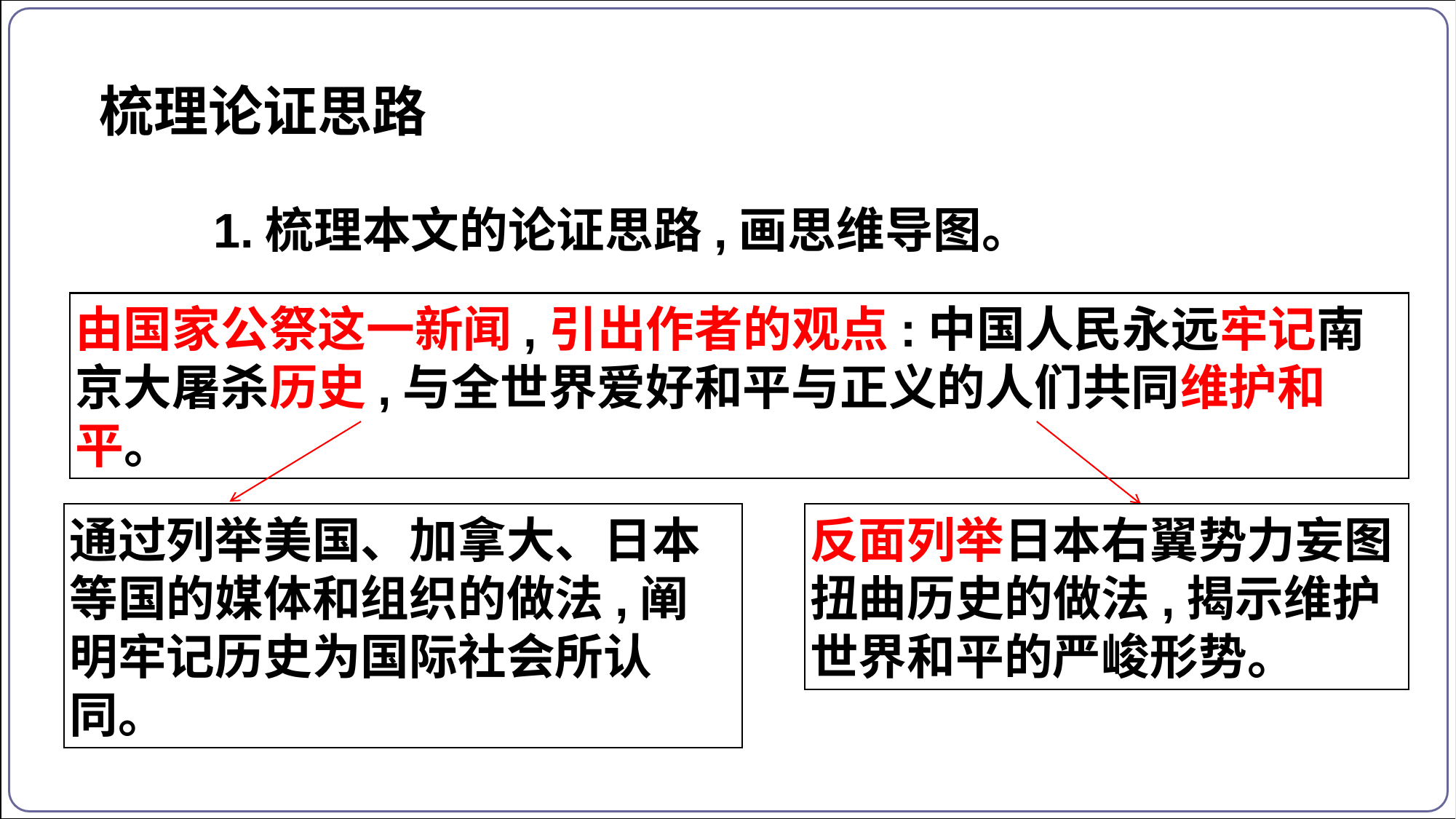

梳理论证思路
1.梳理本文的论证思路,画思维导图。
由国家公祭这一新闻,引出作者的观点:中国人民永远牢记南京大屠杀历史,与全世界爱好和平与正义的人们共同维护和平。
通过列举美国、加拿大、日本等国的媒体和组织的做法,阐明牢记历史为国际社会所认同。
反面列举日本右翼势力妄图扭曲历史的做法,揭示维护世界和平的严峻形势。